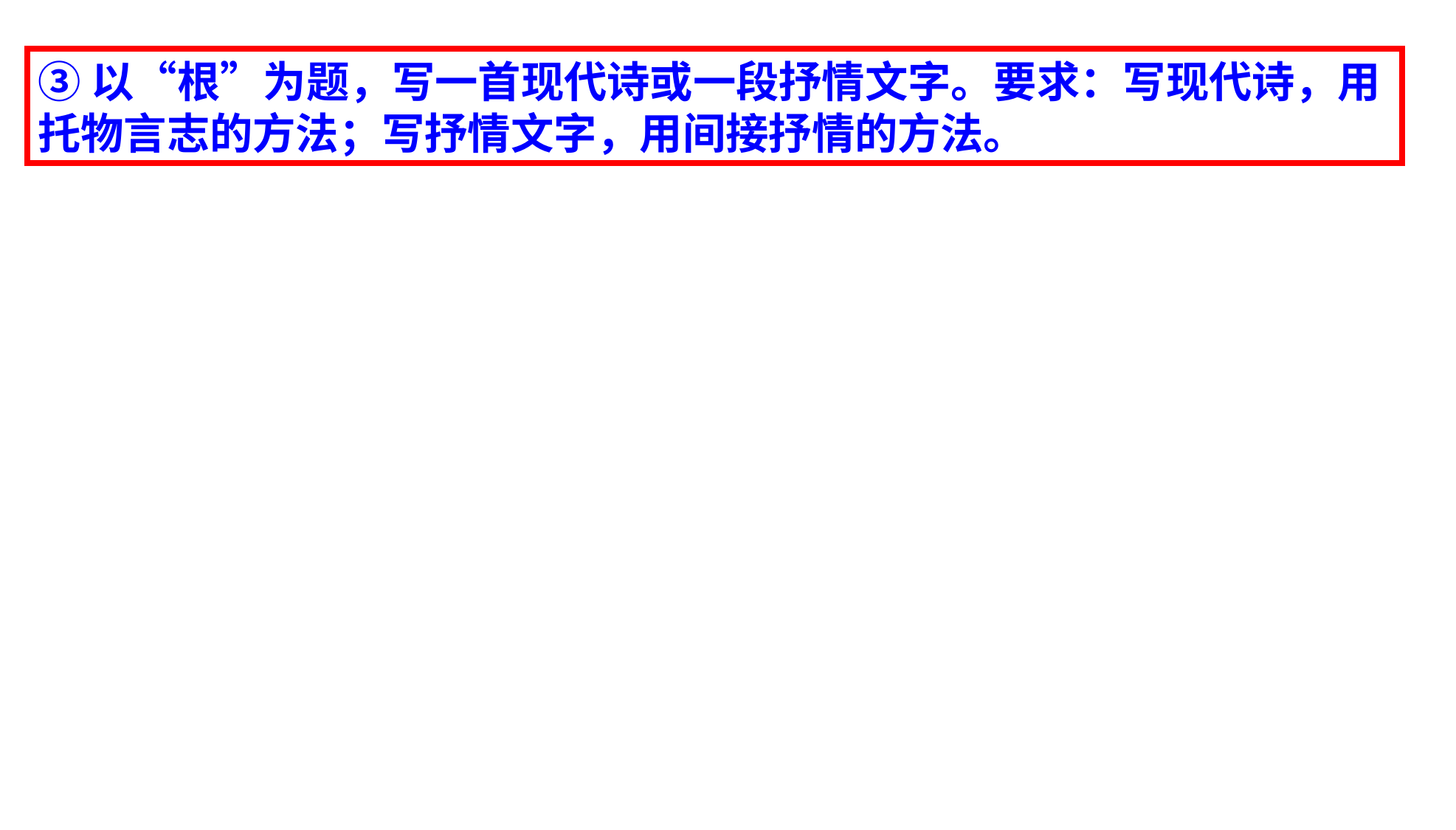

③以“根”为题，写一首现代诗或一段抒情文字。要求：写现代诗，用托物言志的方法；写抒情文字，用间接抒情的方法。